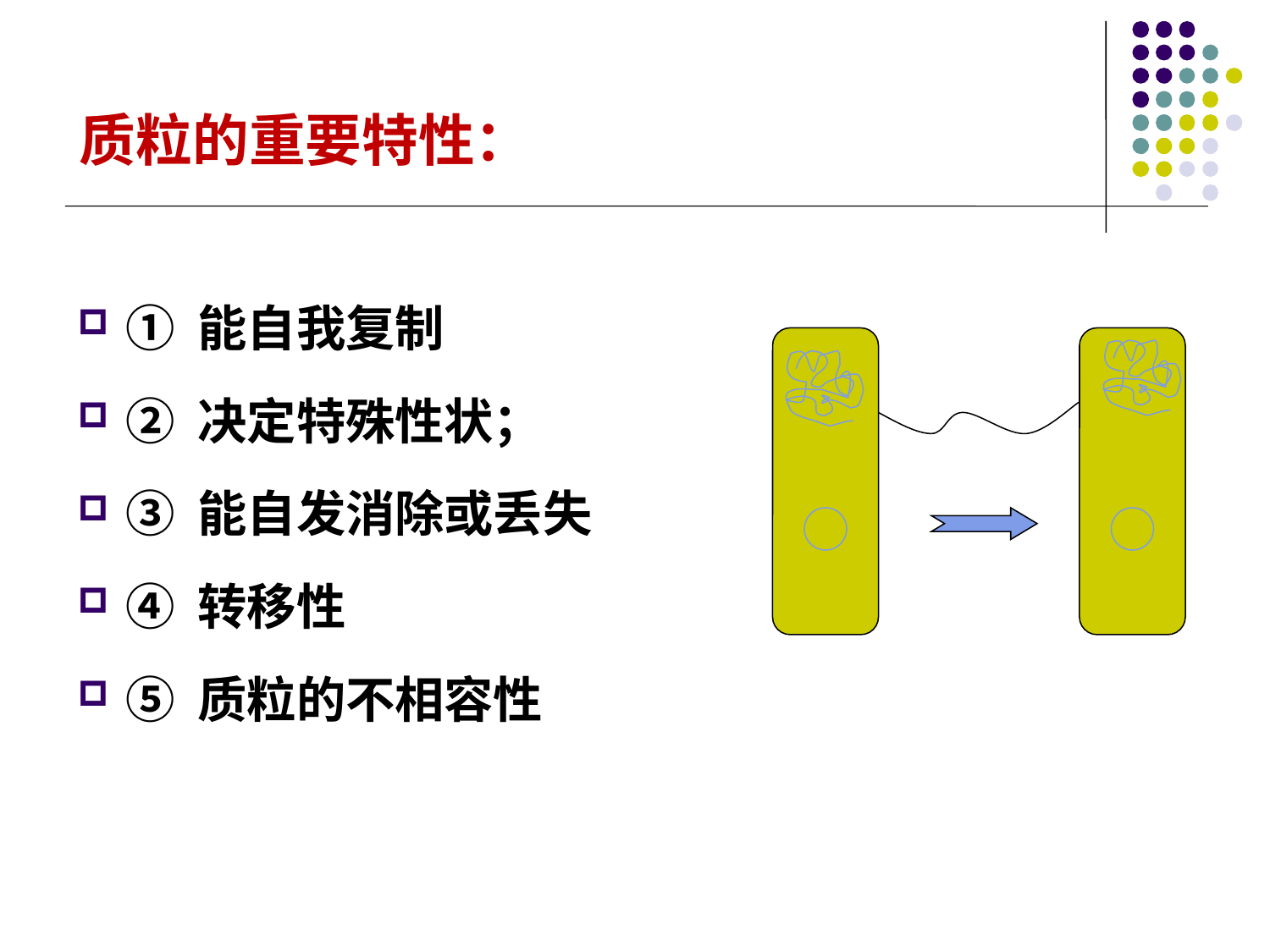

质粒的重要特性：
① 能自我复制
② 决定特殊性状；
③ 能自发消除或丢失
④ 转移性
⑤ 质粒的不相容性